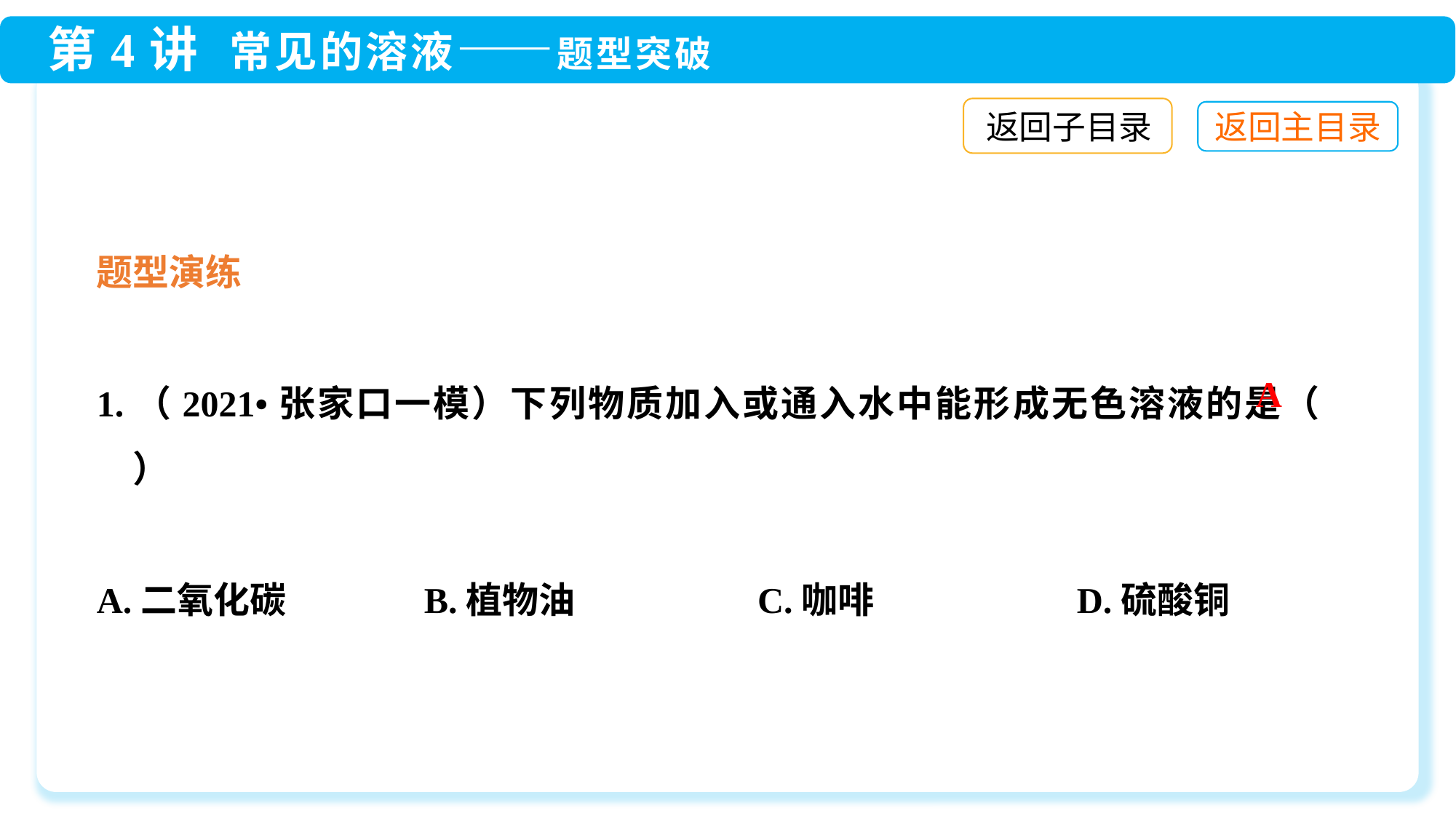

返回子目录
题型演练

1.（2021•张家口一模）下列物质加入或通入水中能形成无色溶液的是（　　）

A.二氧化碳　　     	B.植物油	             C.咖啡	            D.硫酸铜
A